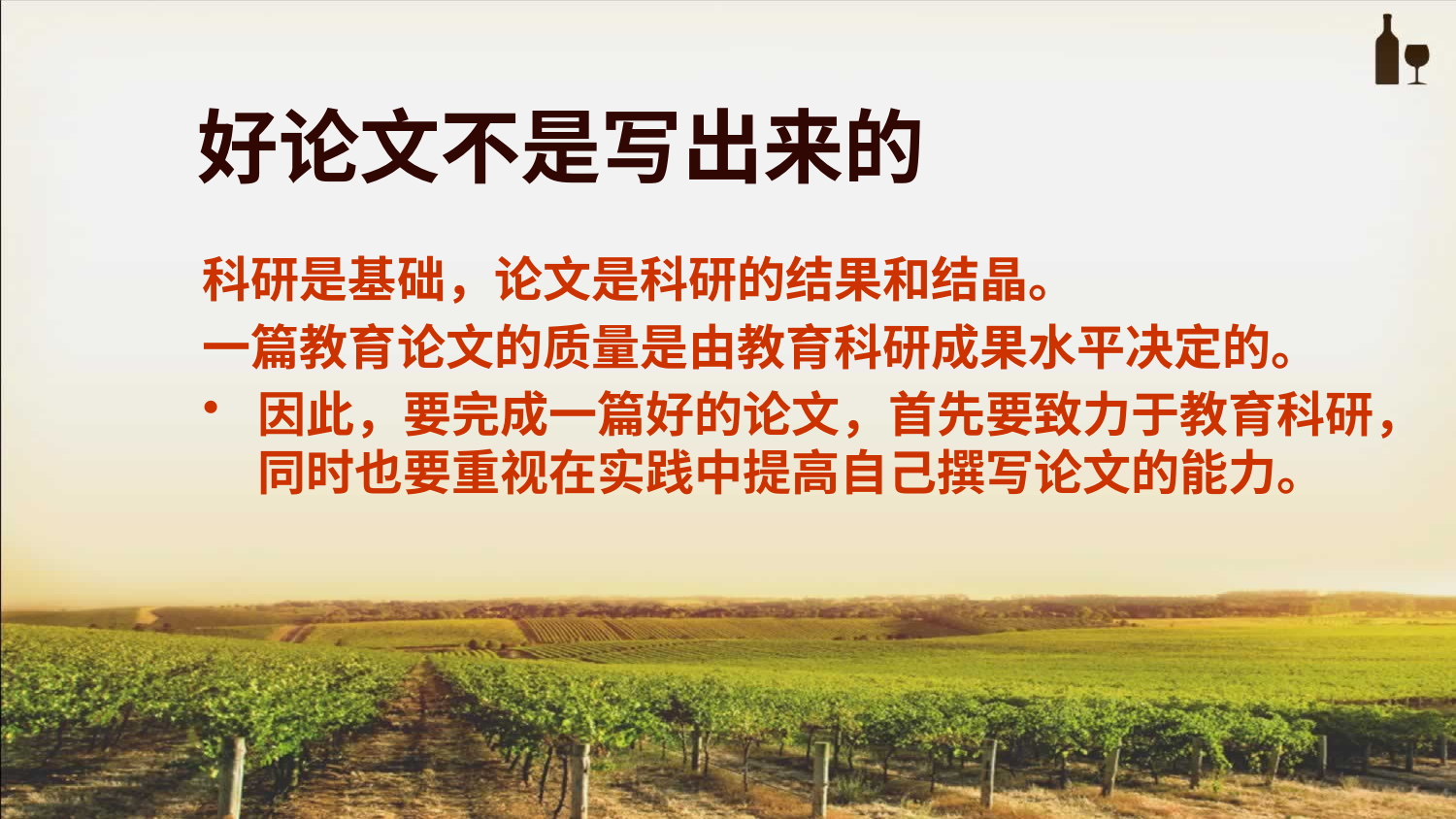

好论文不是写出来的
科研是基础，论文是科研的结果和结晶。
一篇教育论文的质量是由教育科研成果水平决定的。
因此，要完成一篇好的论文，首先要致力于教育科研，同时也要重视在实践中提高自己撰写论文的能力。